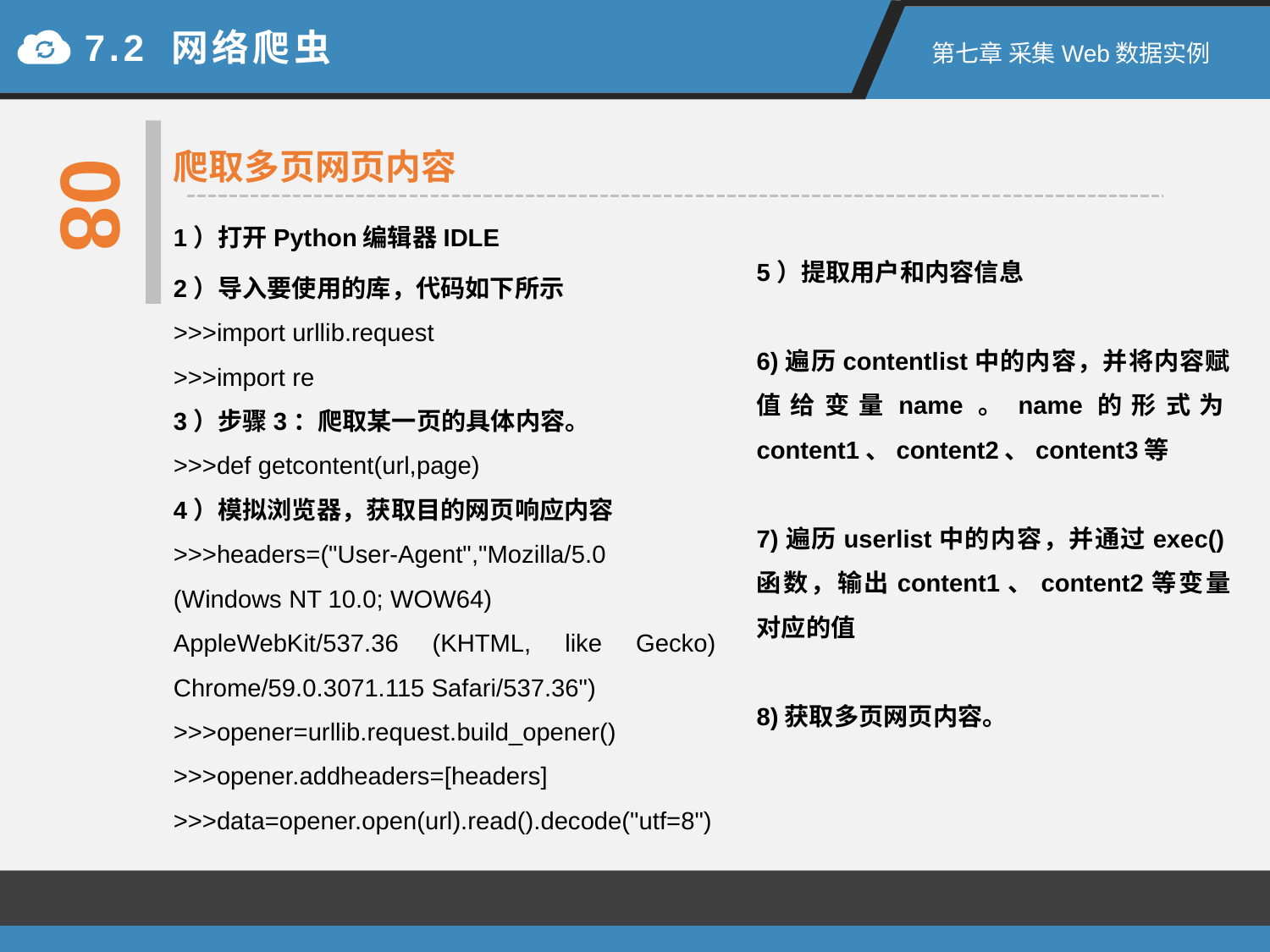

7.2 网络爬虫

第七章 采集Web数据实例
08

爬取多页网页内容
1）打开Python编辑器IDLE

5）提取用户和内容信息

6)遍历contentlist中的内容，并将内容赋值给变量name。name的形式为content1、content2、content3等

7)遍历userlist中的内容，并通过exec()函数，输出content1、content2等变量对应的值

8)获取多页网页内容。

2）导入要使用的库，代码如下所示
>>>import urllib.request
>>>import re
3）步骤3：爬取某一页的具体内容。
>>>def getcontent(url,page)
4）模拟浏览器，获取目的网页响应内容
>>>headers=("User-Agent","Mozilla/5.0 (Windows NT 10.0; WOW64)
AppleWebKit/537.36 (KHTML, like Gecko) Chrome/59.0.3071.115 Safari/537.36")
>>>opener=urllib.request.build_opener()
>>>opener.addheaders=[headers]
>>>data=opener.open(url).read().decode("utf=8")